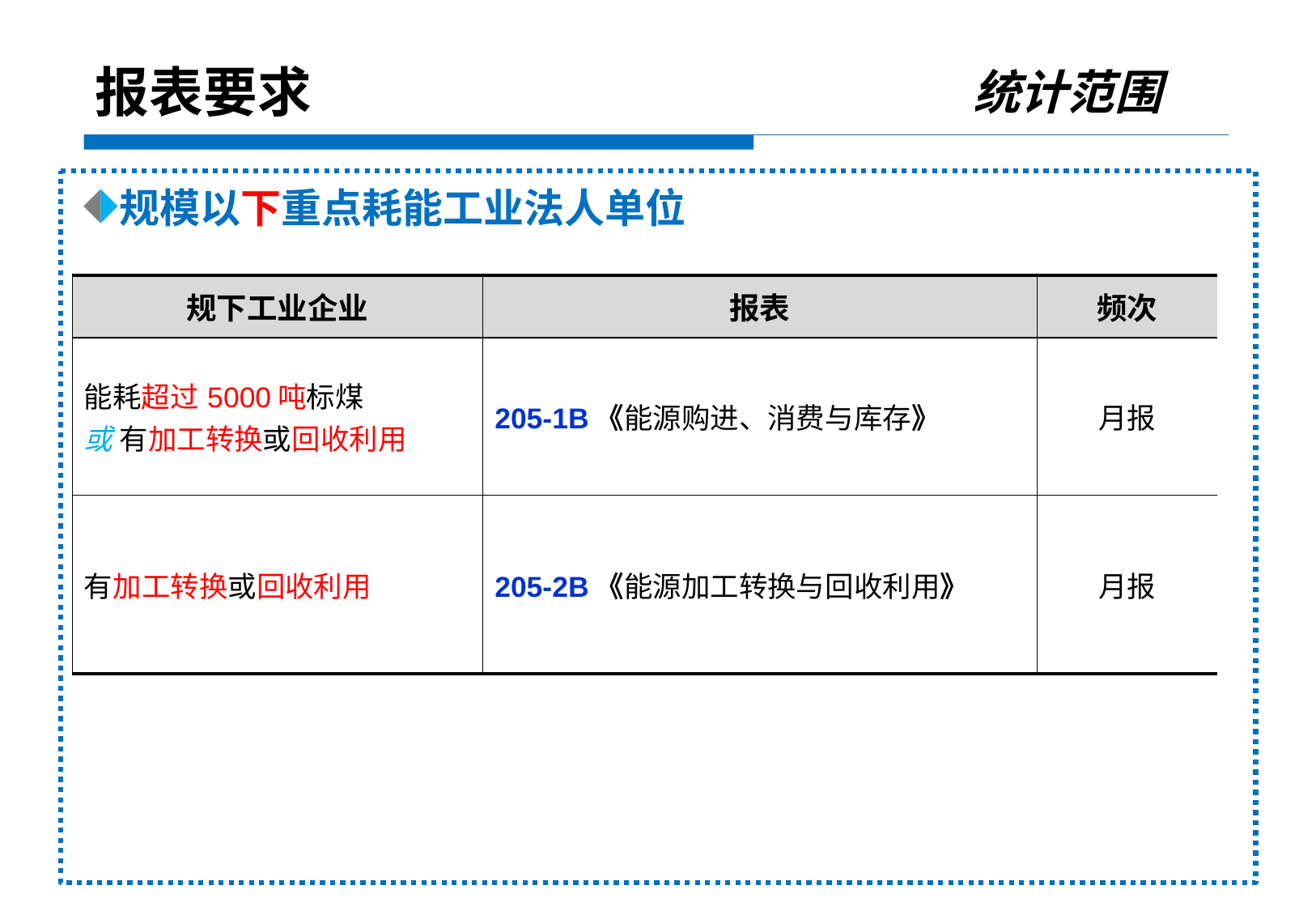

统计范围
报表要求

规模以下重点耗能工业法人单位

| 规下工业企业 | 报表 | 频次 |
| --- | --- | --- |
| 能耗超过5000吨标煤 或 有加工转换或回收利用 | 205-1B《能源购进、消费与库存》 | 月报 |
| 有加工转换或回收利用 | 205-2B《能源加工转换与回收利用》 | 月报 |